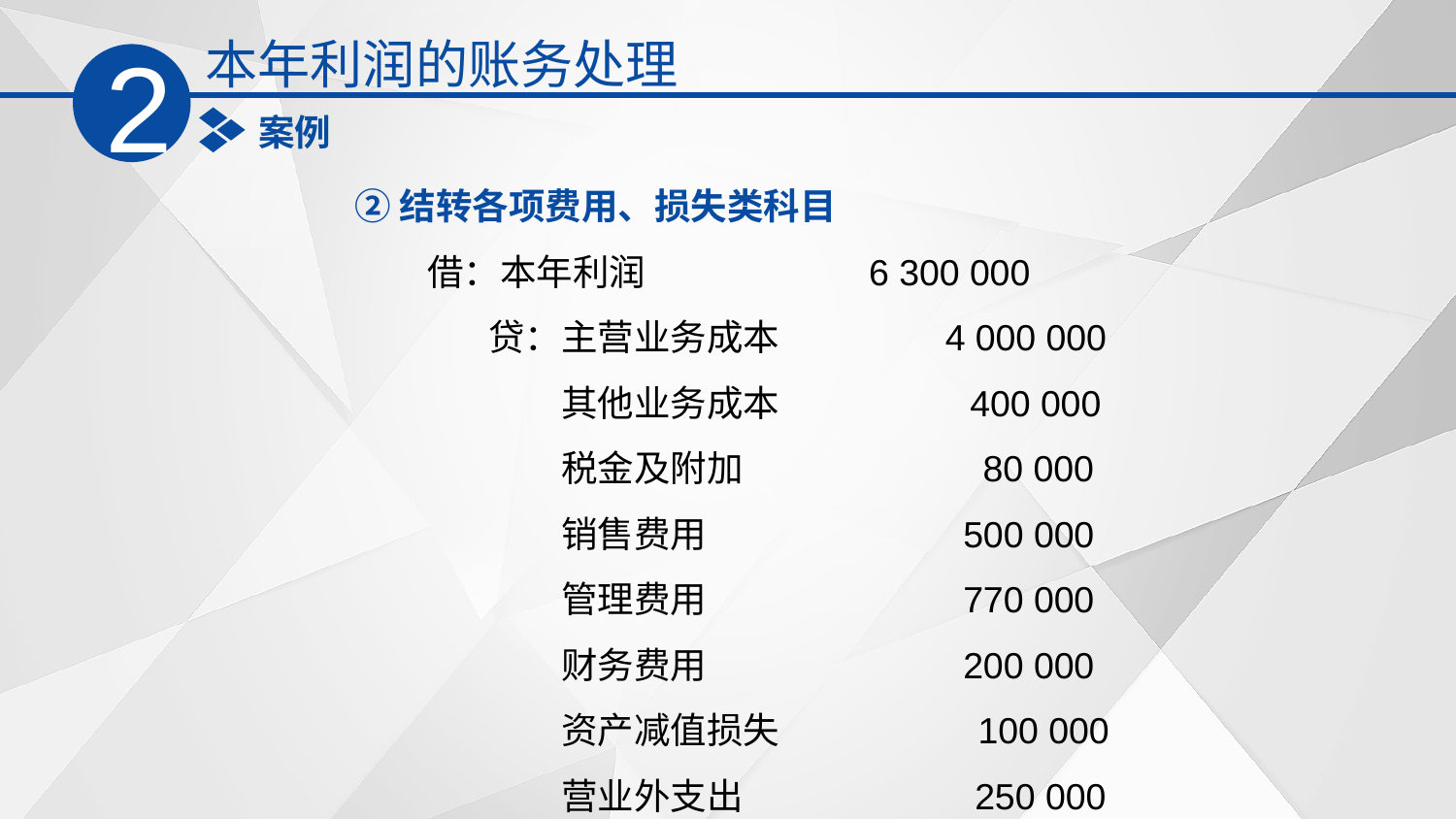

本年利润的账务处理
2

案例

②结转各项费用、损失类科目
　　借：本年利润                          6 300 000
　　　   贷：主营业务成本                   4 000 000
　　　　　   其他业务成本                      400 000
　　　　　   税金及附加                            80 000
　　　　　   销售费用                              500 000
　　　　　   管理费用                              770 000
　　　　　   财务费用                              200 000
　　　　　   资产减值损失                       100 000
　　　　　   营业外支出                           250 000